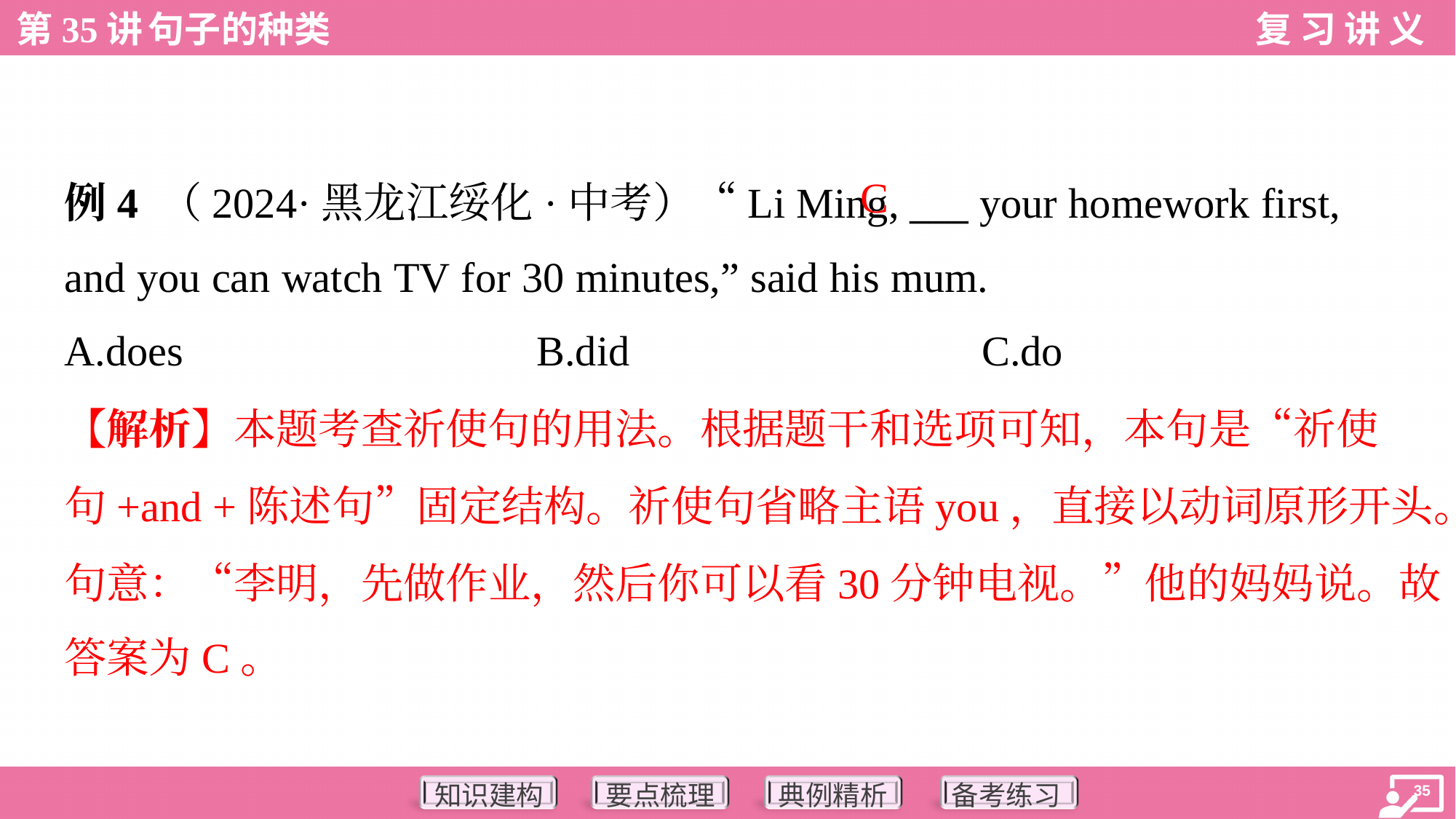

C
例4 （2024·黑龙江绥化·中考）“Li Ming, ___ your homework first,
and you can watch TV for 30 minutes,” said his mum.
A.does	B.did	C.do
【解析】本题考查祈使句的用法。根据题干和选项可知，本句是“祈使
句+and +陈述句”固定结构。祈使句省略主语you，直接以动词原形开头。
句意：“李明，先做作业，然后你可以看30分钟电视。”他的妈妈说。故
答案为C。